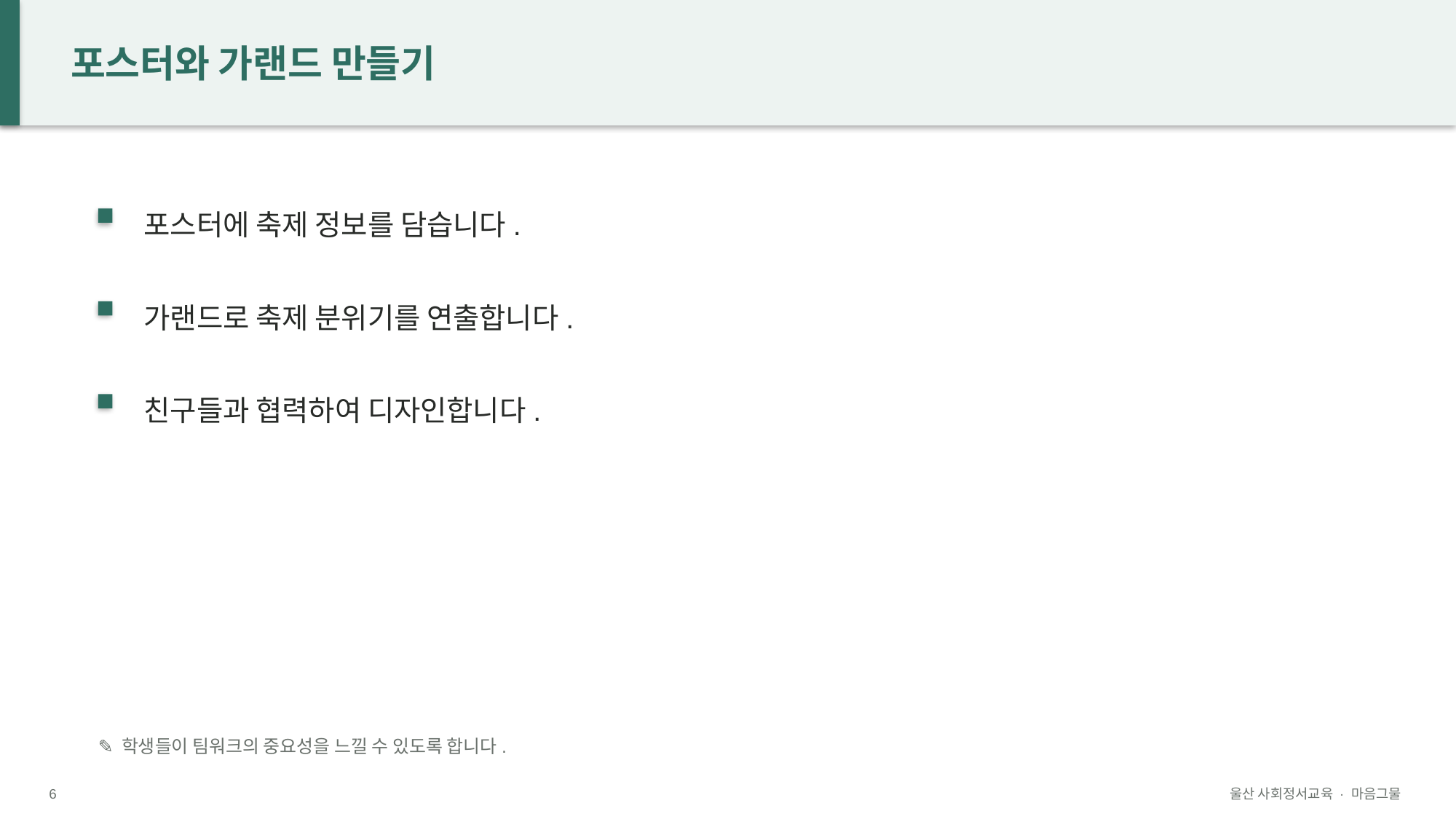

포스터와 가랜드 만들기
포스터에 축제 정보를 담습니다.

가랜드로 축제 분위기를 연출합니다.

친구들과 협력하여 디자인합니다.

✎ 학생들이 팀워크의 중요성을 느낄 수 있도록 합니다.
6
울산 사회정서교육 · 마음그물